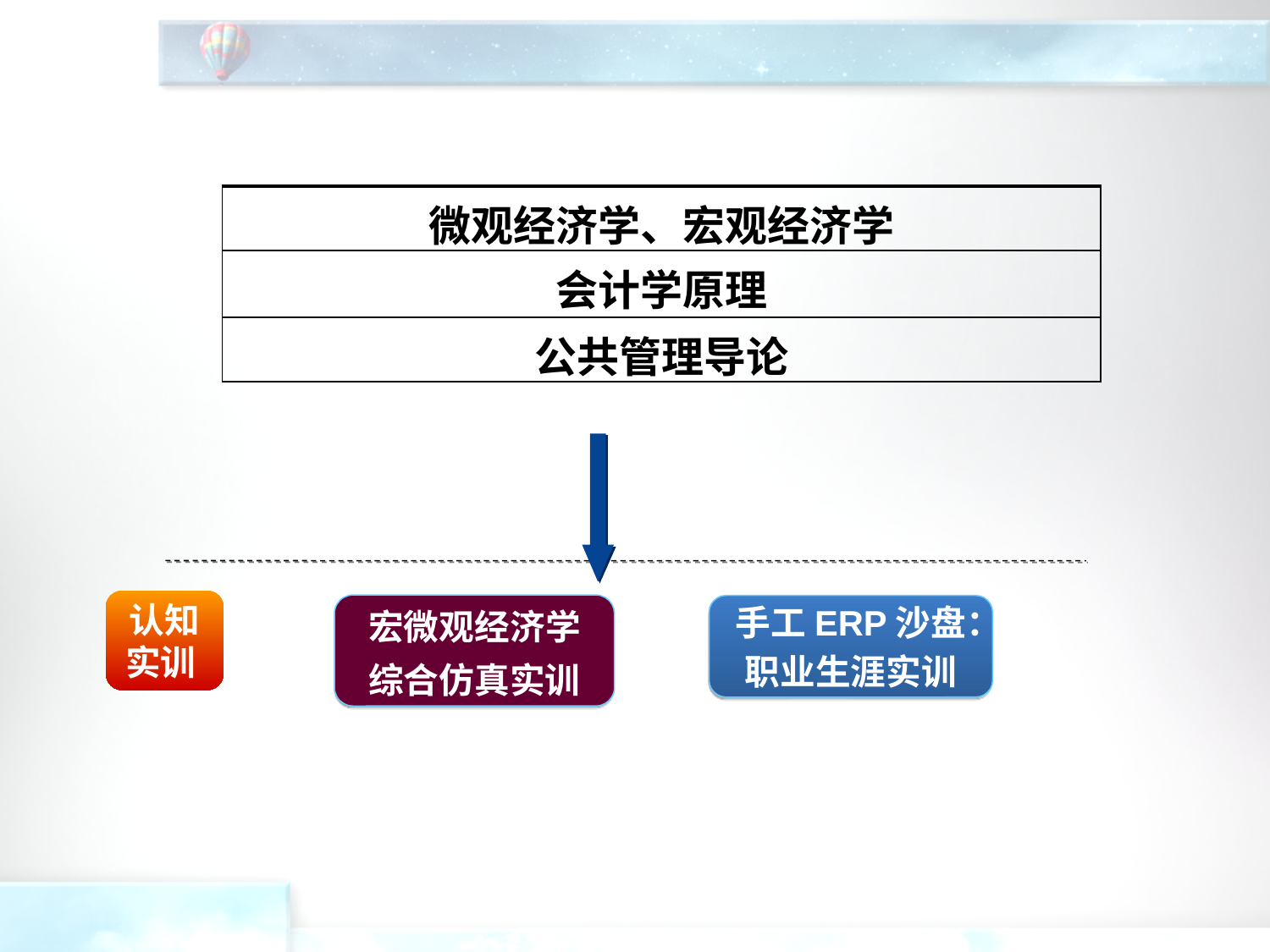

| 微观经济学、宏观经济学 |
| --- |
| 会计学原理 |
| 公共管理导论 |

认知实训
宏微观经济学
综合仿真实训
手工ERP沙盘：
职业生涯实训